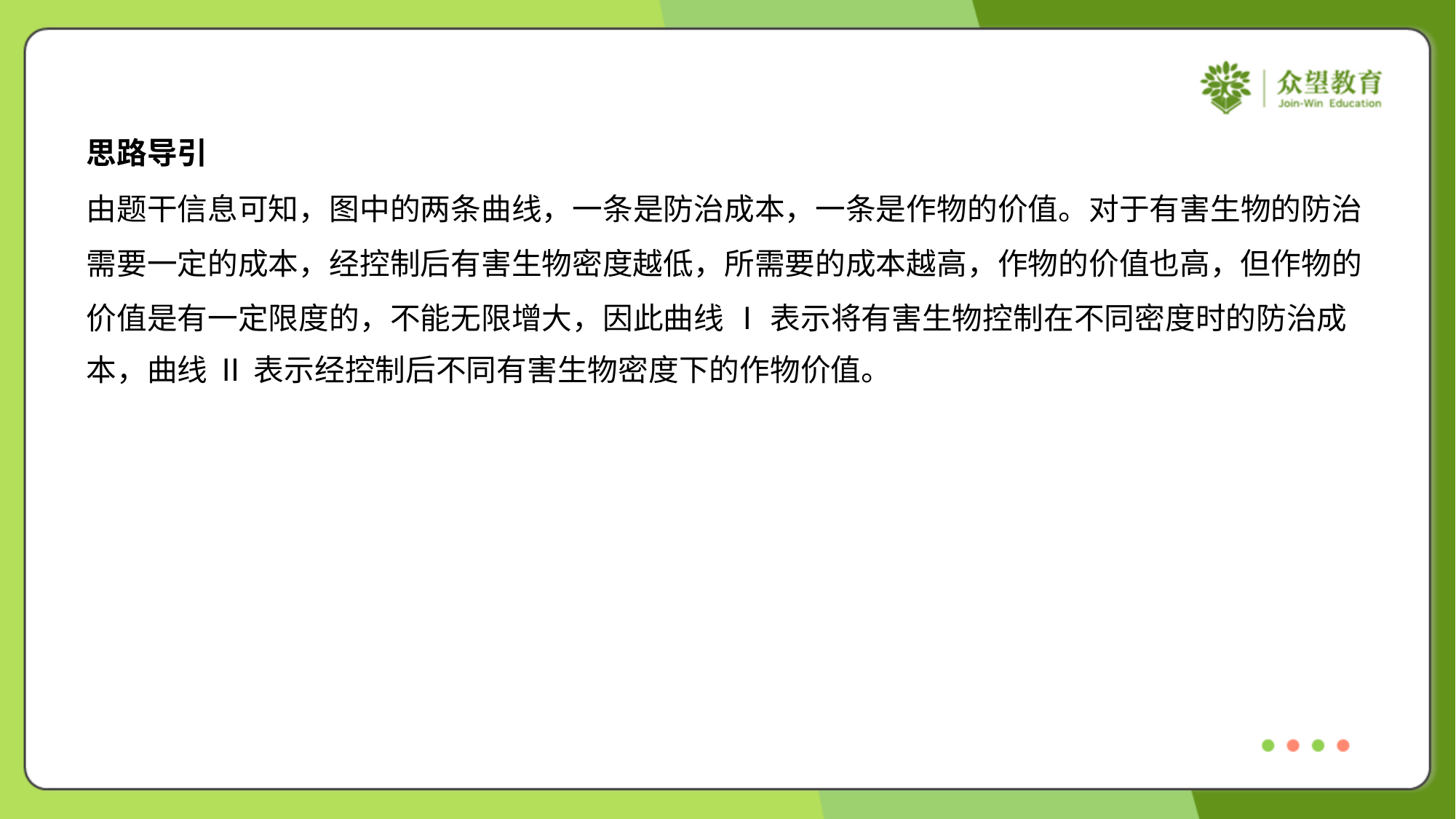

思路导引
由题干信息可知，图中的两条曲线，一条是防治成本，一条是作物的价值。对于有害生物的防治
需要一定的成本，经控制后有害生物密度越低，所需要的成本越高，作物的价值也高，但作物的
价值是有一定限度的，不能无限增大，因此曲线 Ⅰ 表示将有害生物控制在不同密度时的防治成
本，曲线 Ⅱ 表示经控制后不同有害生物密度下的作物价值。